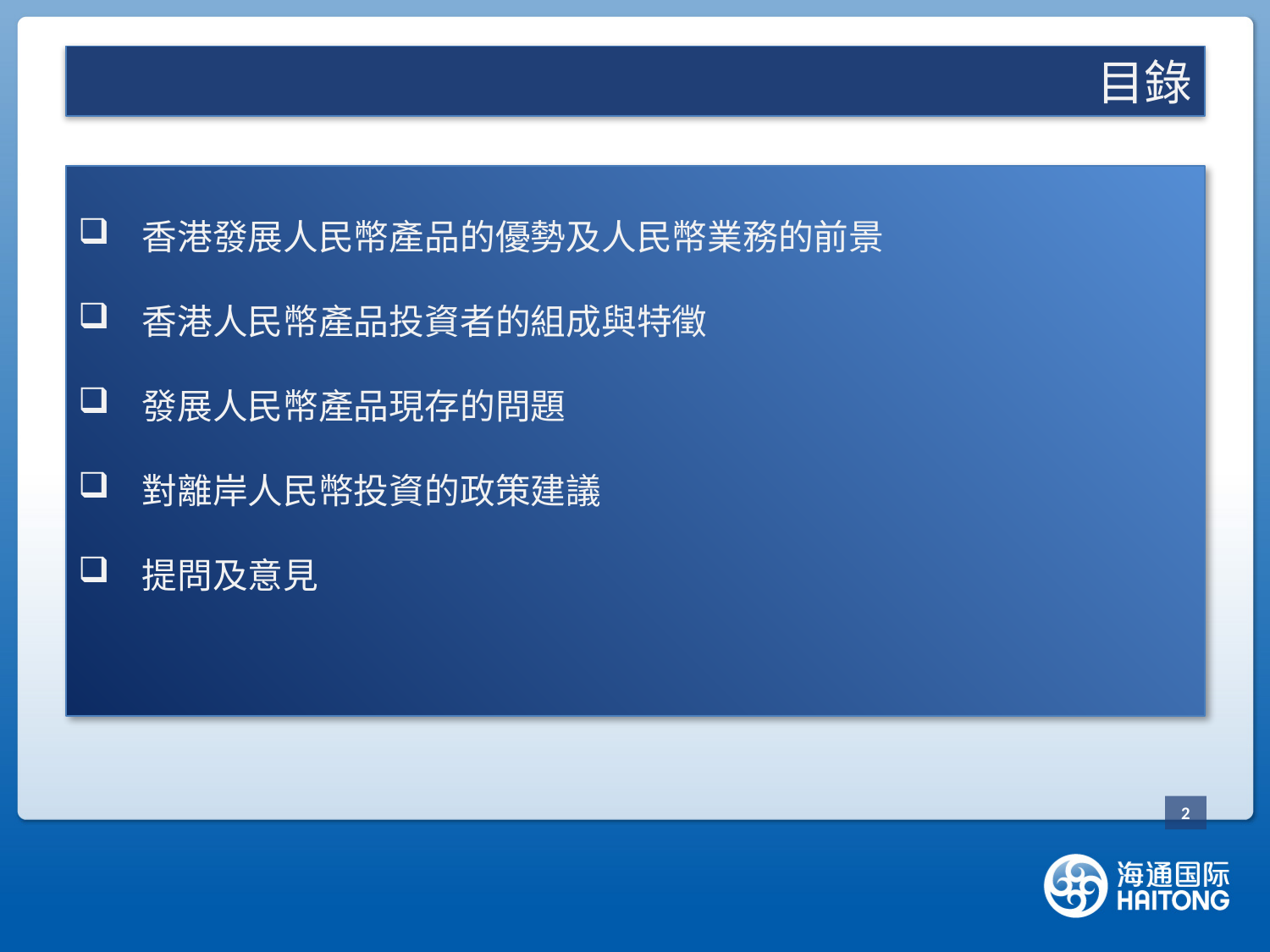

目錄
香港發展人民幣產品的優勢及人民幣業務的前景
香港人民幣產品投資者的組成與特徵
發展人民幣產品現存的問題
對離岸人民幣投資的政策建議
提問及意見